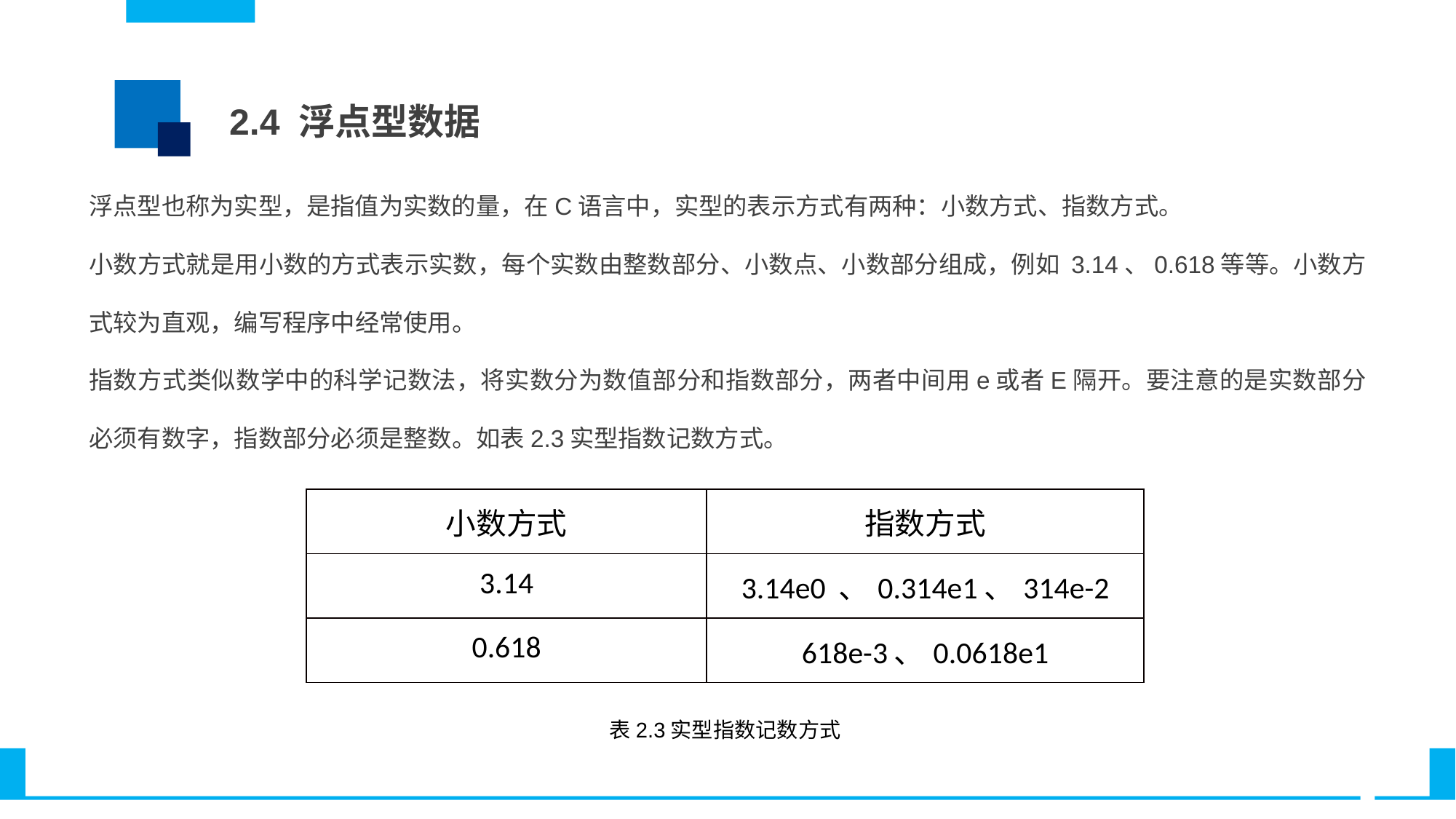

2.4 浮点型数据
浮点型也称为实型，是指值为实数的量，在C语言中，实型的表示方式有两种：小数方式、指数方式。
小数方式就是用小数的方式表示实数，每个实数由整数部分、小数点、小数部分组成，例如 3.14、0.618等等。小数方式较为直观，编写程序中经常使用。
指数方式类似数学中的科学记数法，将实数分为数值部分和指数部分，两者中间用e或者E隔开。要注意的是实数部分必须有数字，指数部分必须是整数。如表2.3实型指数记数方式。
| 小数方式 | 指数方式 |
| --- | --- |
| 3.14 | 3.14e0 、0.314e1、314e-2 |
| 0.618 | 618e-3、0.0618e1 |
表2.3实型指数记数方式